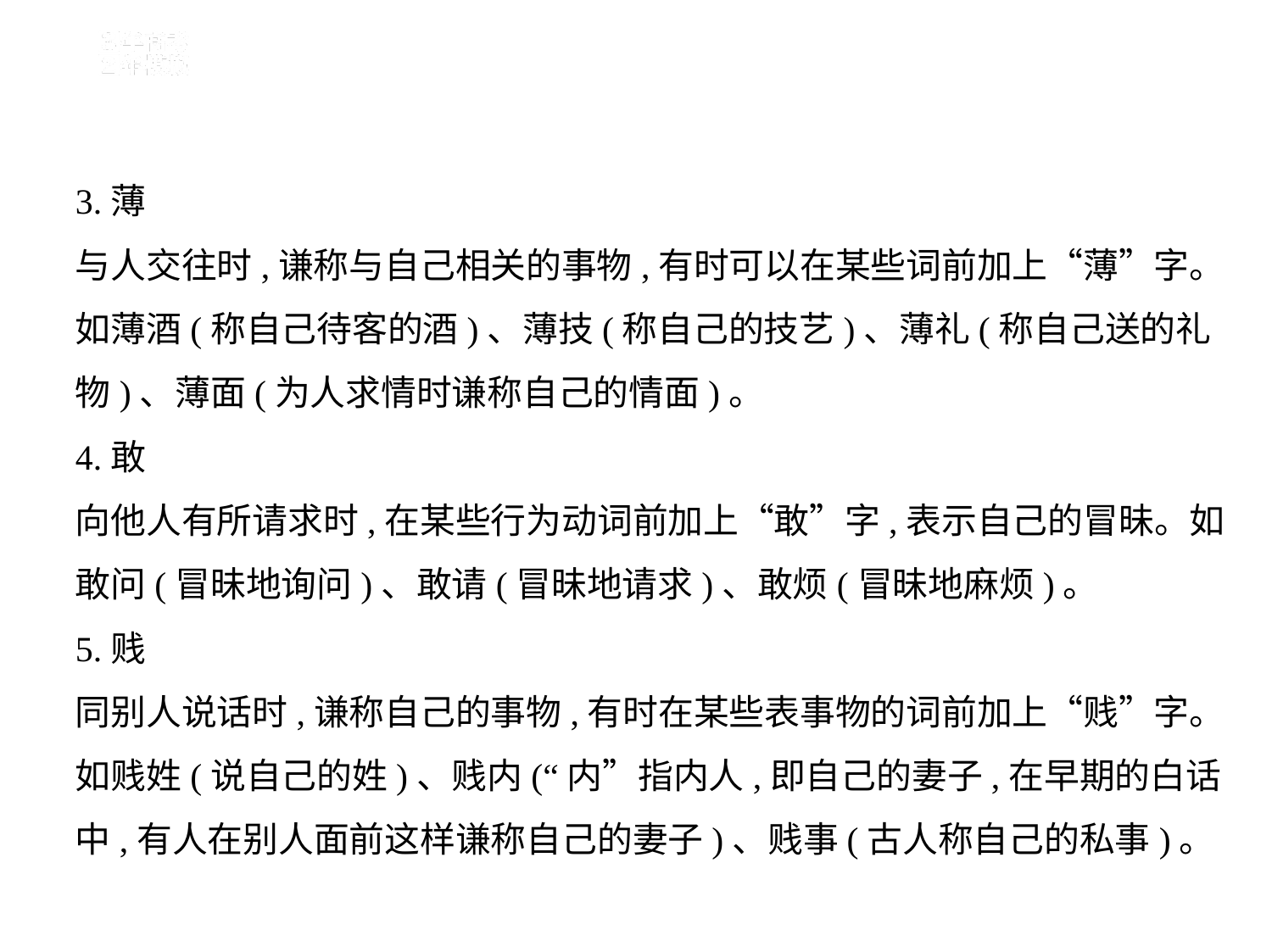

3.薄
与人交往时,谦称与自己相关的事物,有时可以在某些词前加上“薄”字。
如薄酒(称自己待客的酒)、薄技(称自己的技艺)、薄礼(称自己送的礼
物)、薄面(为人求情时谦称自己的情面)。
4.敢
向他人有所请求时,在某些行为动词前加上“敢”字,表示自己的冒昧。如
敢问(冒昧地询问)、敢请(冒昧地请求)、敢烦(冒昧地麻烦)。
5.贱
同别人说话时,谦称自己的事物,有时在某些表事物的词前加上“贱”字。
如贱姓(说自己的姓)、贱内(“内”指内人,即自己的妻子,在早期的白话
中,有人在别人面前这样谦称自己的妻子)、贱事(古人称自己的私事)。